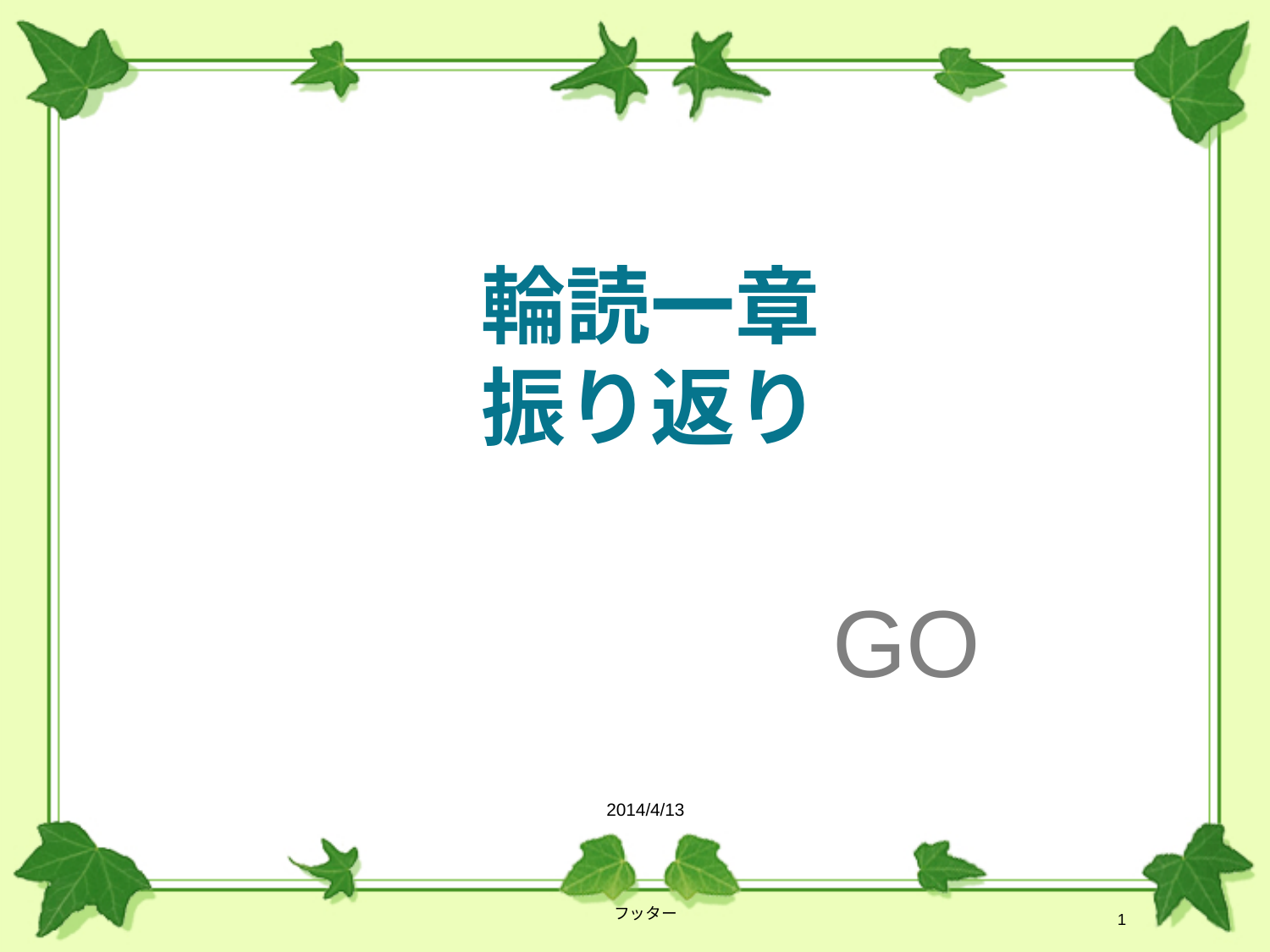

# 輪読一章 振り返り
GO
2014/4/13
フッター
1